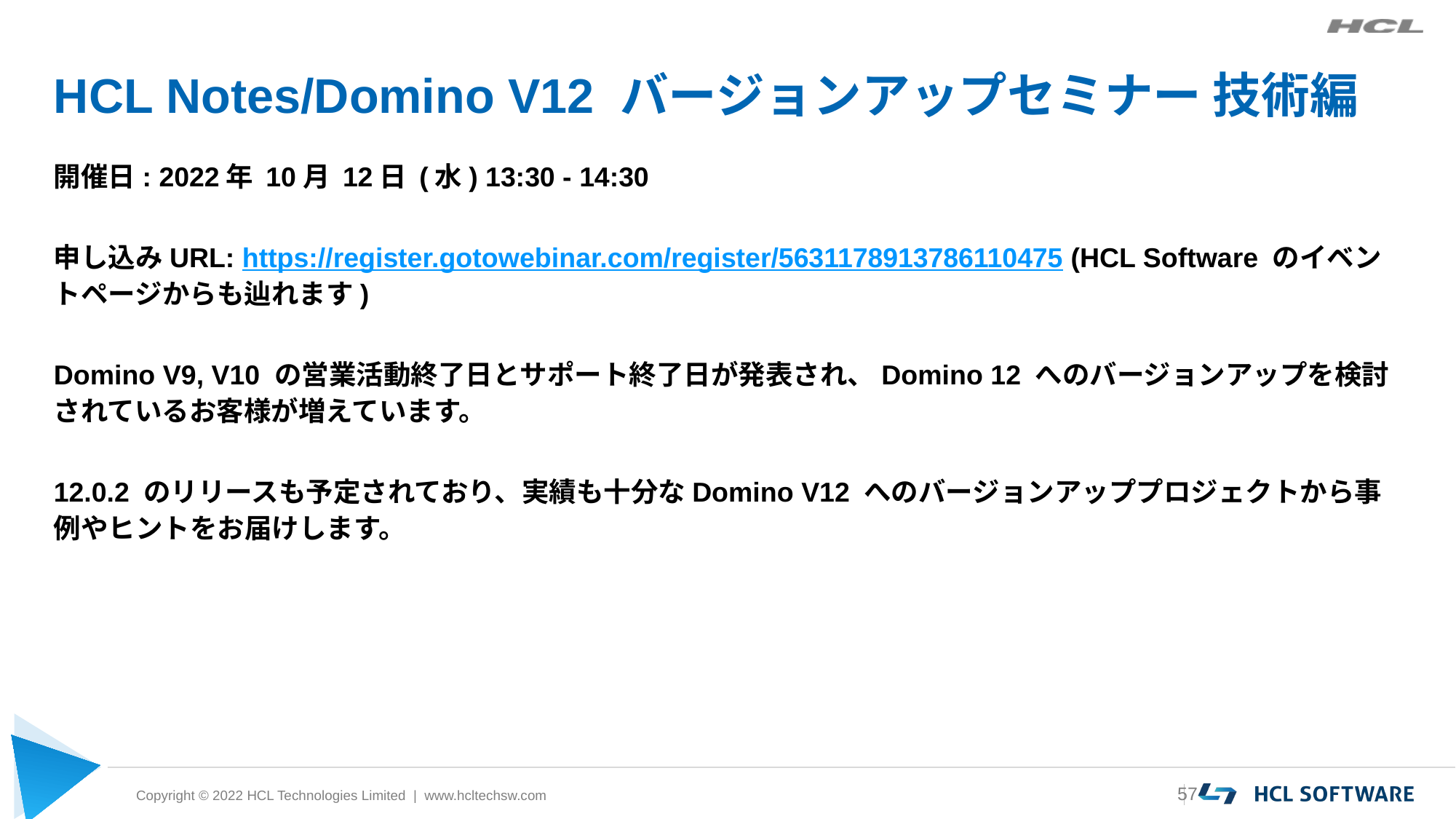

# HCL Notes/Domino V12 バージョンアップセミナー 技術編
開催日: 2022年 10月 12日 (水) 13:30 - 14:30

申し込みURL: https://register.gotowebinar.com/register/5631178913786110475 (HCL Software のイベントページからも辿れます)

Domino V9, V10 の営業活動終了日とサポート終了日が発表され、Domino 12 へのバージョンアップを検討されているお客様が増えています。

12.0.2 のリリースも予定されており、実績も十分なDomino V12 へのバージョンアッププロジェクトから事例やヒントをお届けします。